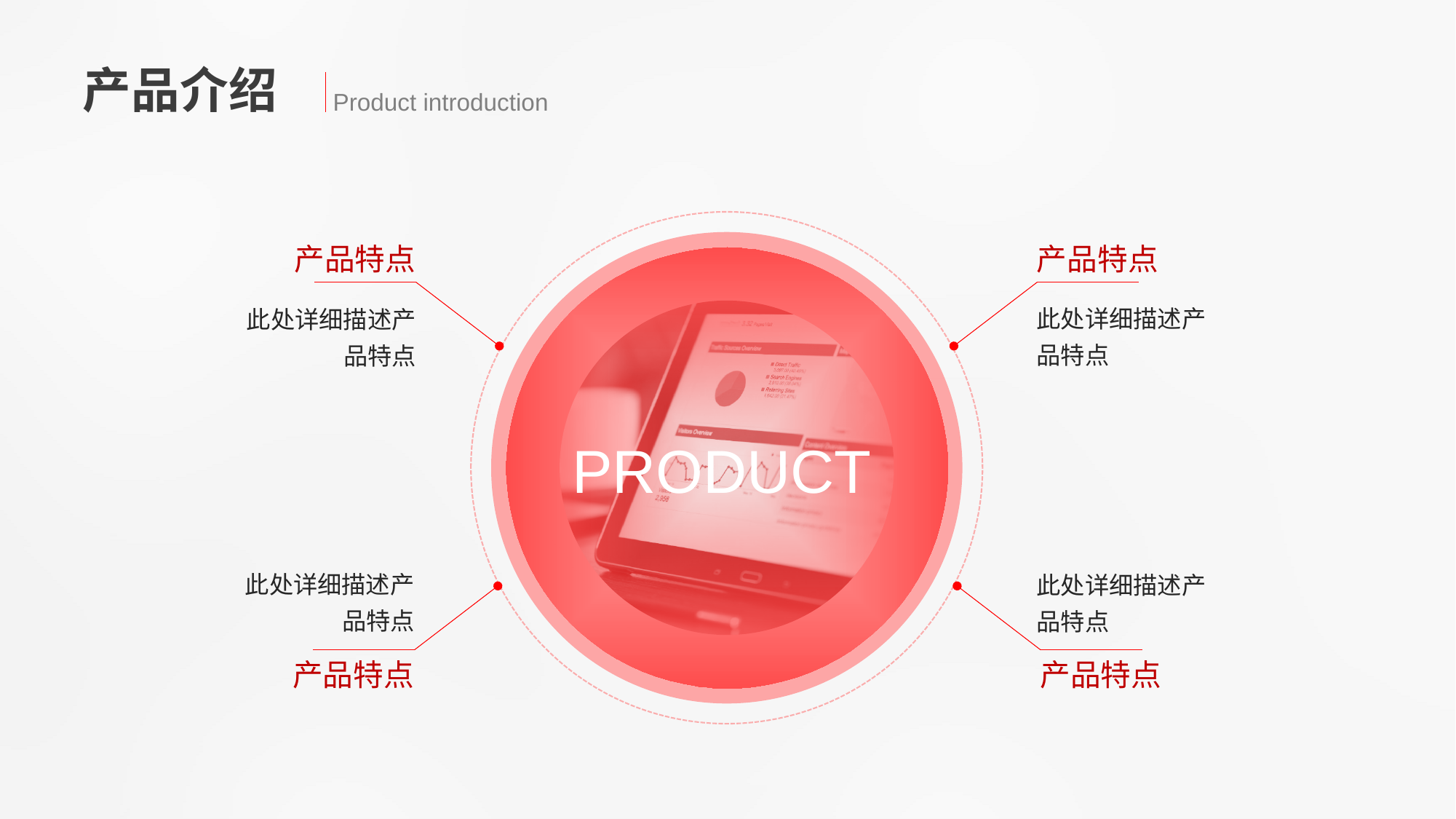

产品介绍
Product introduction
产品特点
产品特点
此处详细描述产品特点

此处详细描述产品特点
PRODUCT

此处详细描述产品特点
此处详细描述产品特点
产品特点
产品特点